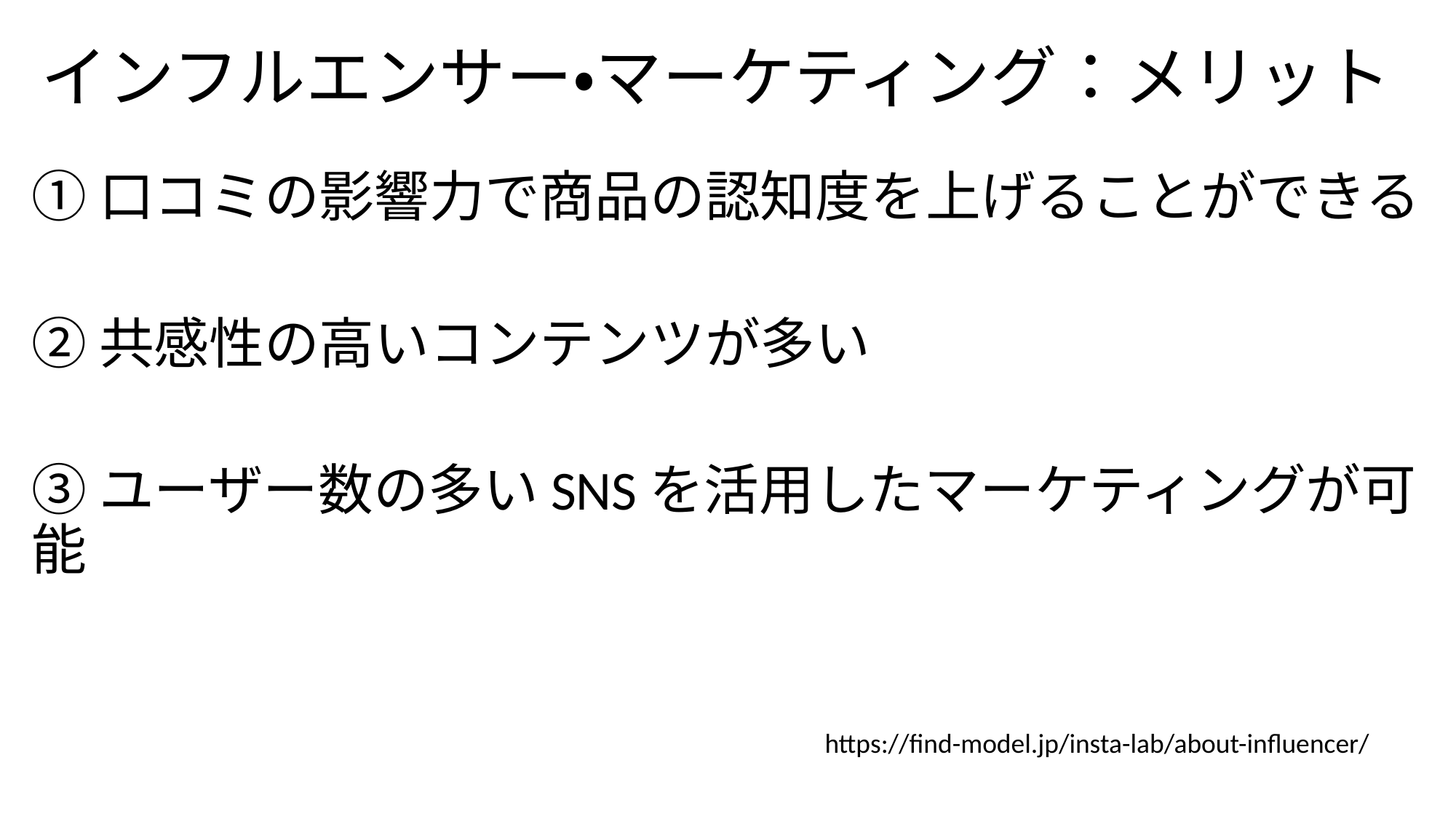

インフルエンサー・マーケティング：メリット
①口コミの影響力で商品の認知度を上げることができる

②共感性の高いコンテンツが多い

③ユーザー数の多いSNSを活用したマーケティングが可能

https://find-model.jp/insta-lab/about-influencer/